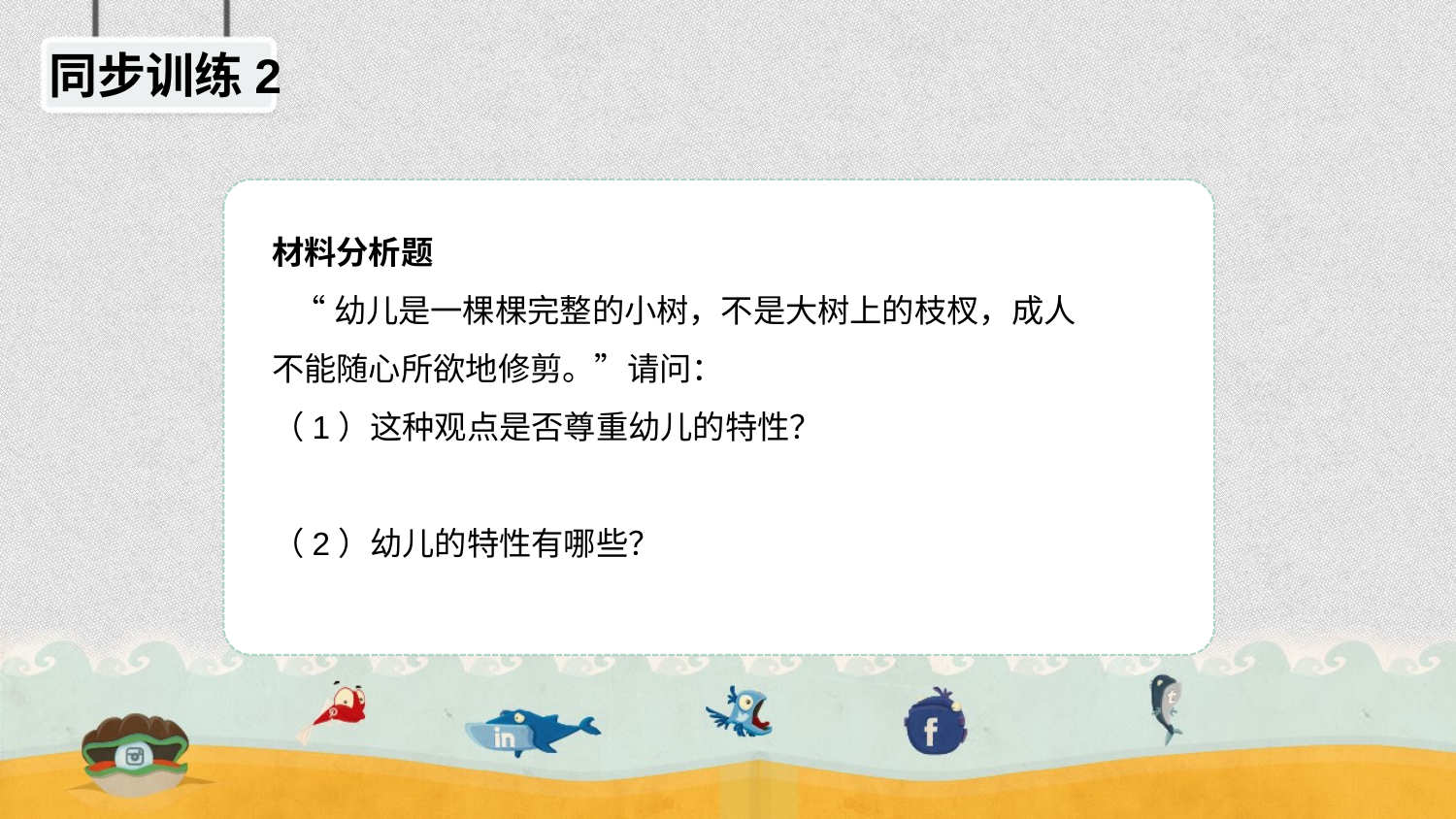

同步训练2

材料分析题
   “幼儿是一棵棵完整的小树，不是大树上的枝杈，成人不能随心所欲地修剪。”请问：
（1）这种观点是否尊重幼儿的特性？

（2）幼儿的特性有哪些？